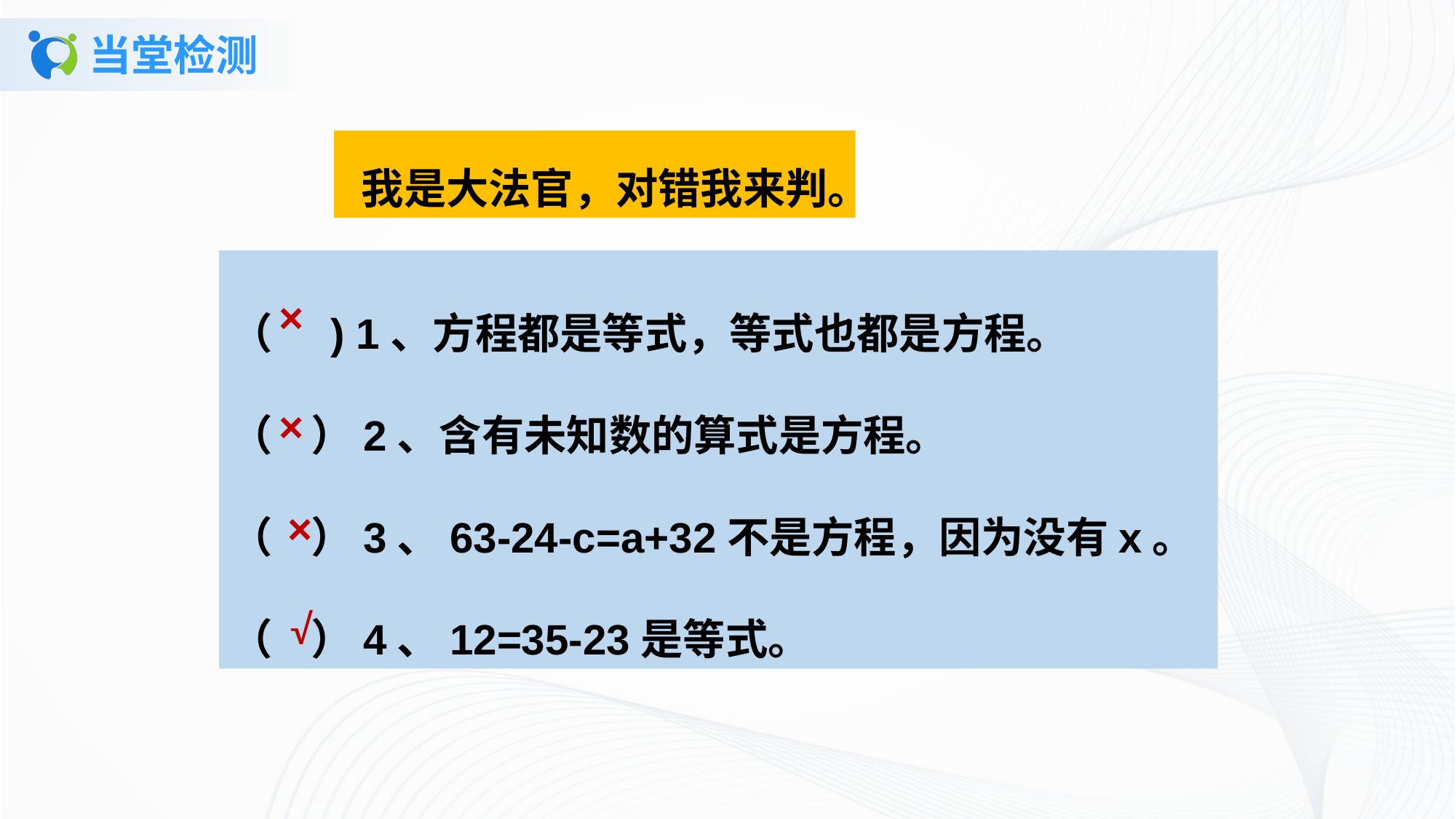

# 当堂检测
我是大法官，对错我来判。
（     ) 1、方程都是等式，等式也都是方程。
（    ）2、含有未知数的算式是方程。
（    ）3、63-24-c=a+32不是方程，因为没有x。
（    ）4、12=35-23是等式。
×
×
×
√